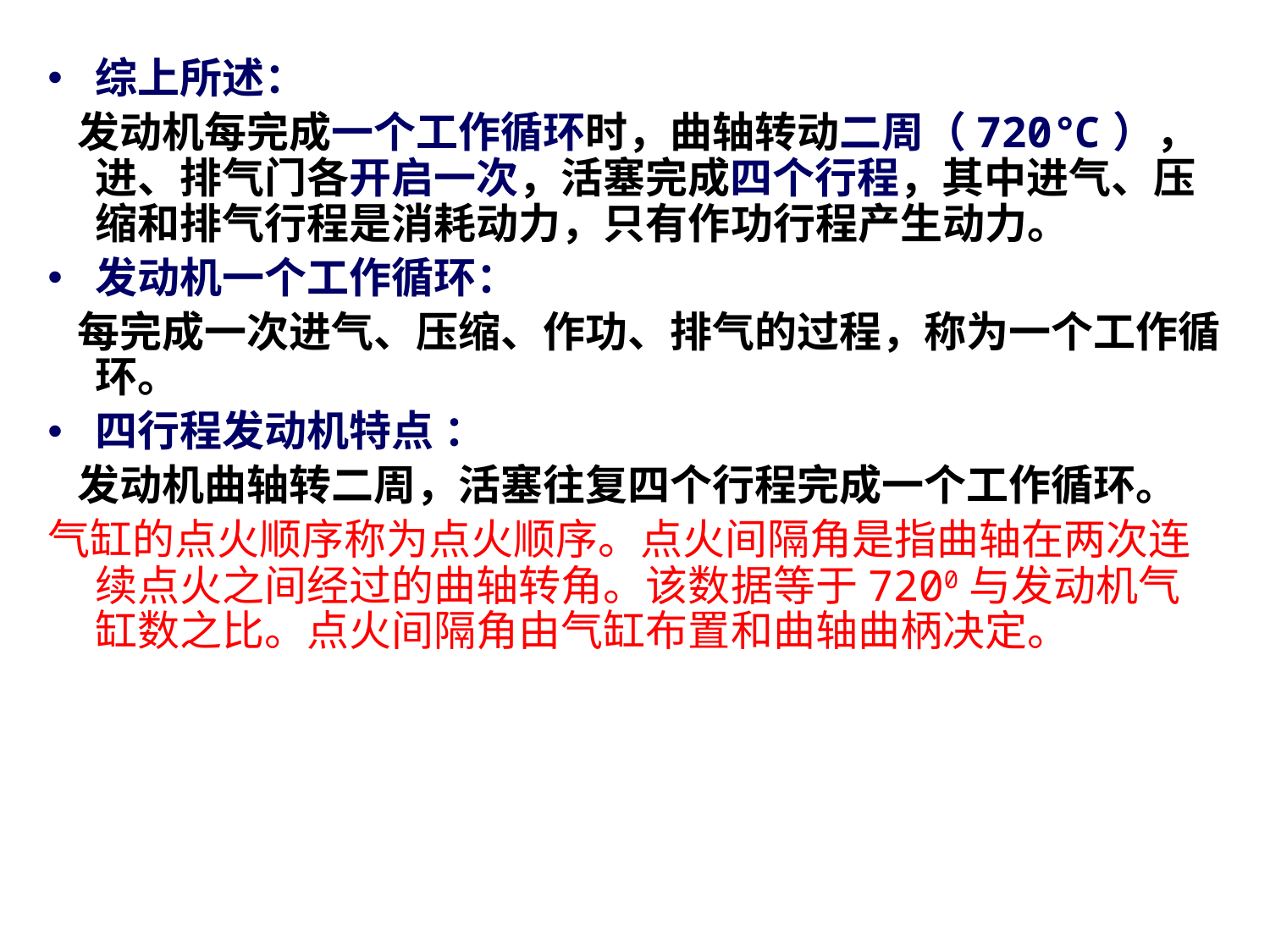

综上所述：
  发动机每完成一个工作循环时，曲轴转动二周（720℃），进、排气门各开启一次，活塞完成四个行程，其中进气、压缩和排气行程是消耗动力，只有作功行程产生动力。
发动机一个工作循环：
  每完成一次进气、压缩、作功、排气的过程，称为一个工作循环。
四行程发动机特点 ：
  发动机曲轴转二周，活塞往复四个行程完成一个工作循环。
气缸的点火顺序称为点火顺序。点火间隔角是指曲轴在两次连续点火之间经过的曲轴转角。该数据等于7200与发动机气缸数之比。点火间隔角由气缸布置和曲轴曲柄决定。